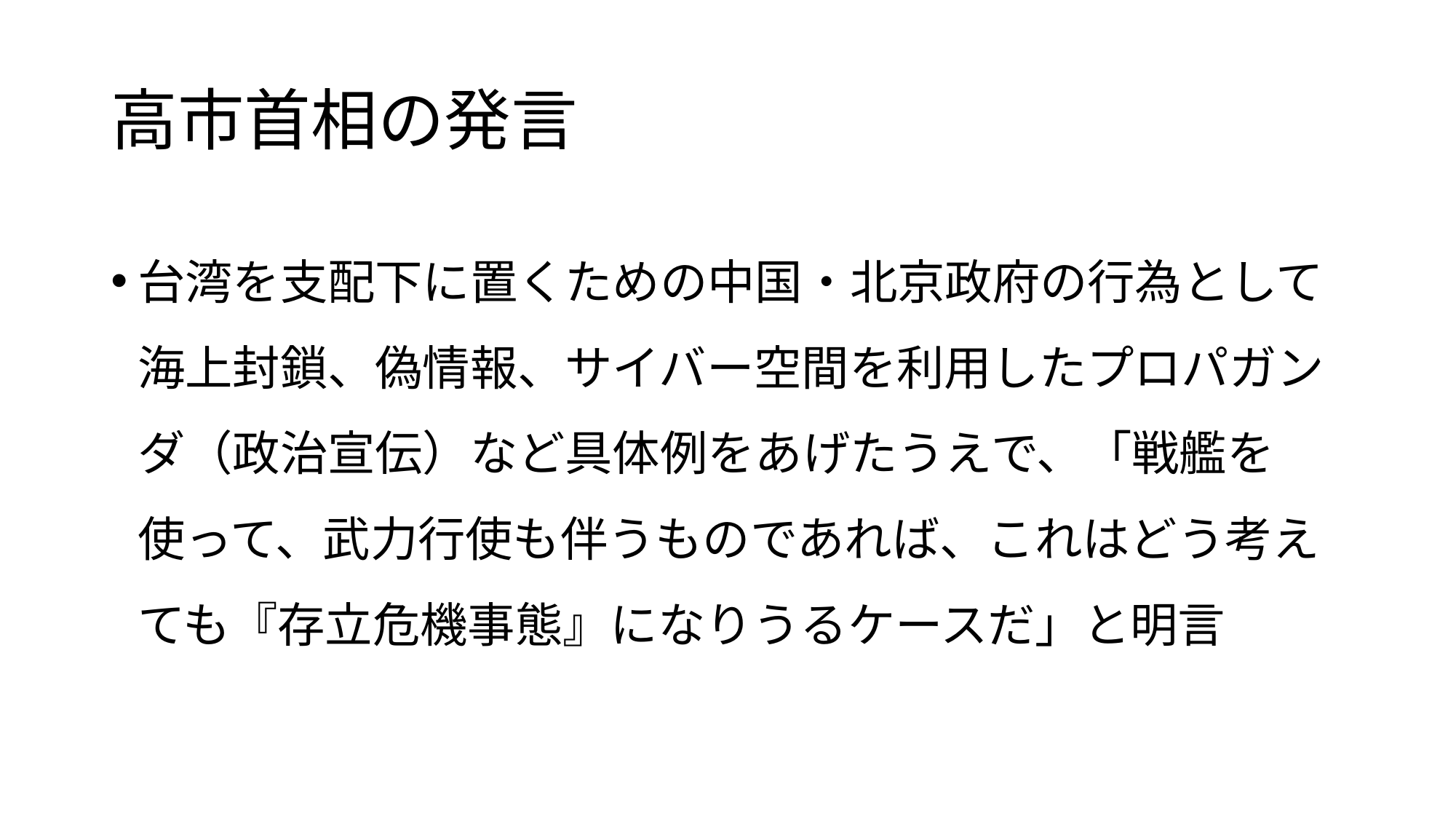

# 高市首相の発言
台湾を支配下に置くための中国・北京政府の行為として海上封鎖、偽情報、サイバー空間を利用したプロパガンダ（政治宣伝）など具体例をあげたうえで、「戦艦を使って、武力行使も伴うものであれば、これはどう考えても『存立危機事態』になりうるケースだ」と明言